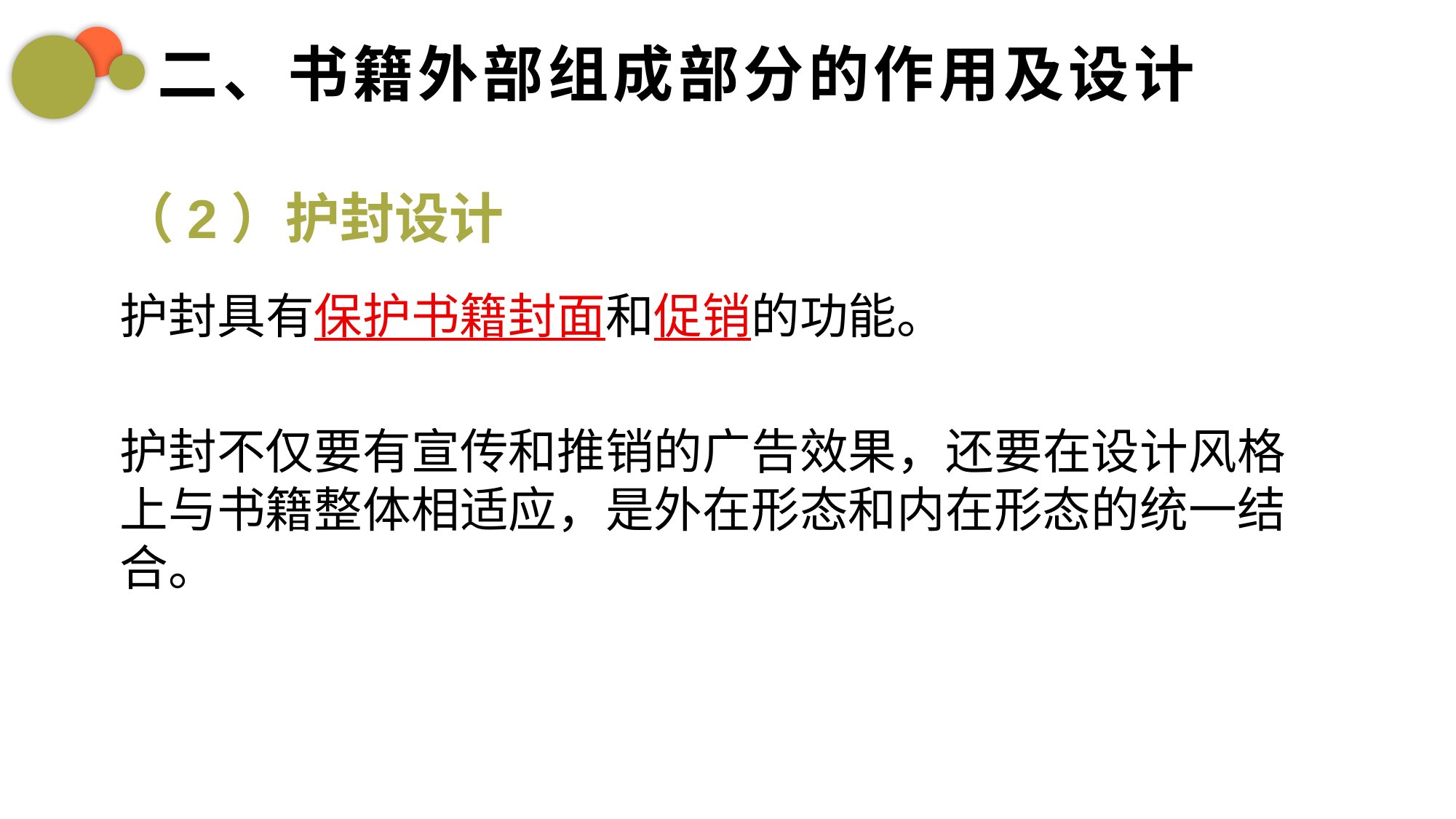

二、书籍外部组成部分的作用及设计
（2）护封设计
护封具有保护书籍封面和促销的功能。
护封不仅要有宣传和推销的广告效果，还要在设计风格上与书籍整体相适应，是外在形态和内在形态的统一结合。